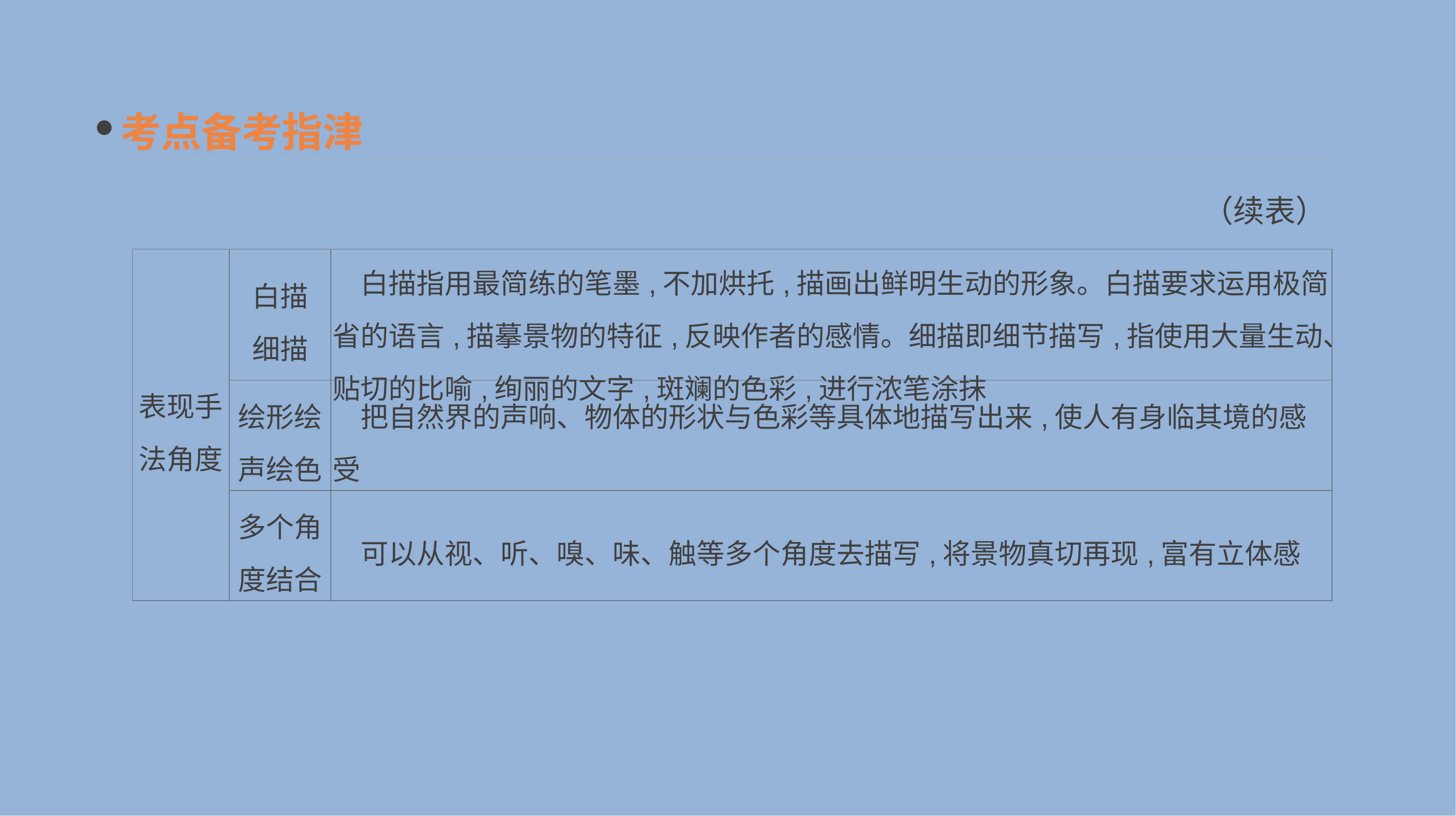

考点备考指津

（续表）
| 表现手法角度 | 白描 细描 | 白描指用最简练的笔墨,不加烘托,描画出鲜明生动的形象。白描要求运用极简省的语言,描摹景物的特征,反映作者的感情。细描即细节描写,指使用大量生动、贴切的比喻,绚丽的文字,斑斓的色彩,进行浓笔涂抹 |
| --- | --- | --- |
|  | 绘形绘 声绘色 | 把自然界的声响、物体的形状与色彩等具体地描写出来,使人有身临其境的感受 |
|  | 多个角 度结合 | 可以从视、听、嗅、味、触等多个角度去描写,将景物真切再现,富有立体感 |